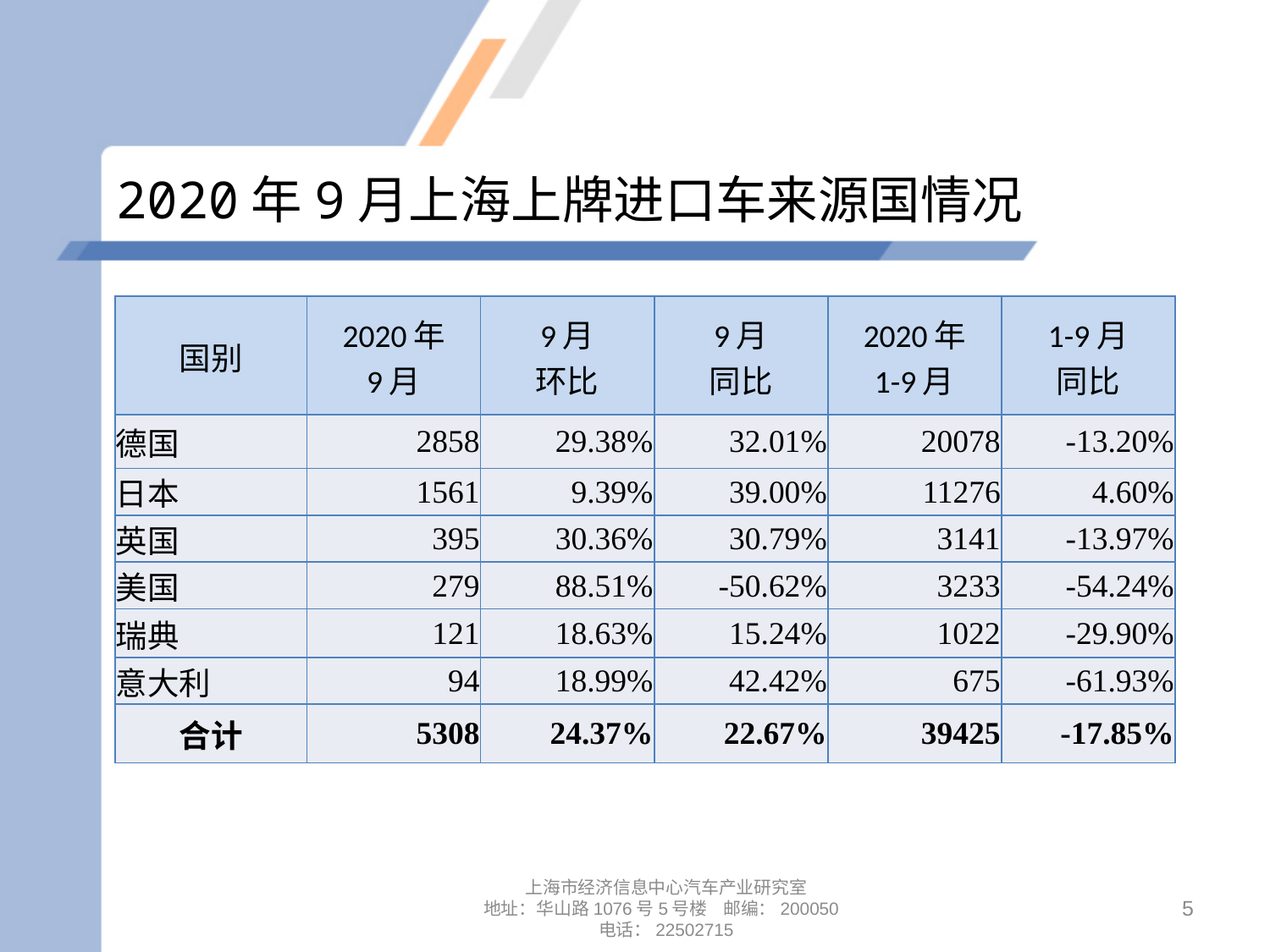

# 2020年9月上海上牌进口车来源国情况
| 国别 | 2020年 9月 | 9月 环比 | 9月 同比 | 2020年 1-9月 | 1-9月 同比 |
| --- | --- | --- | --- | --- | --- |
| 德国 | 2858 | 29.38% | 32.01% | 20078 | -13.20% |
| 日本 | 1561 | 9.39% | 39.00% | 11276 | 4.60% |
| 英国 | 395 | 30.36% | 30.79% | 3141 | -13.97% |
| 美国 | 279 | 88.51% | -50.62% | 3233 | -54.24% |
| 瑞典 | 121 | 18.63% | 15.24% | 1022 | -29.90% |
| 意大利 | 94 | 18.99% | 42.42% | 675 | -61.93% |
| 合计 | 5308 | 24.37% | 22.67% | 39425 | -17.85% |
上海市经济信息中心汽车产业研究室
地址：华山路1076号5号楼    邮编：200050
电话：22502715

5